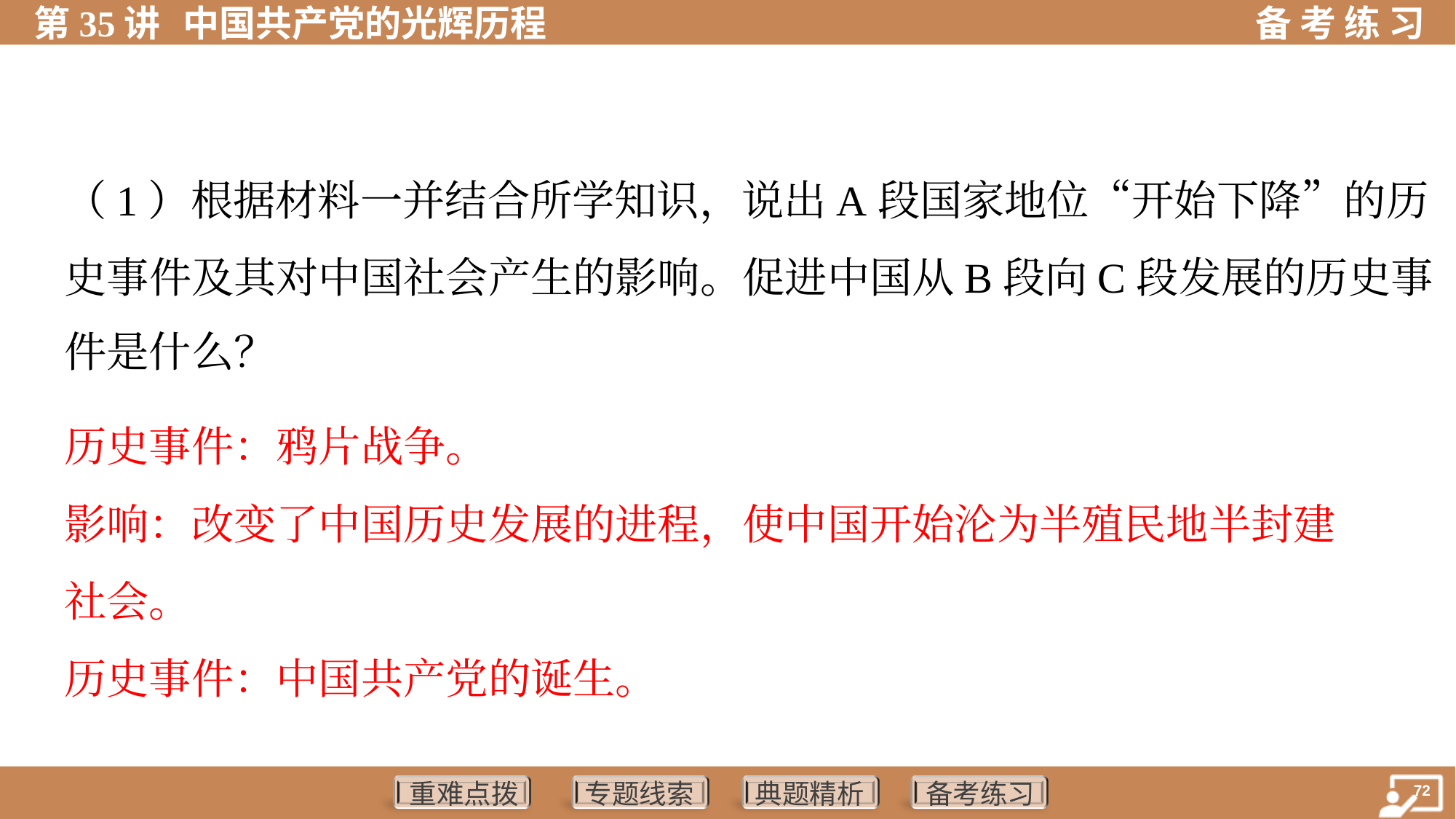

（1）根据材料一并结合所学知识，说出A段国家地位“开始下降”的历
史事件及其对中国社会产生的影响。促进中国从B段向C段发展的历史事
件是什么？
历史事件：鸦片战争。
影响：改变了中国历史发展的进程，使中国开始沦为半殖民地半封建
社会。
历史事件：中国共产党的诞生。